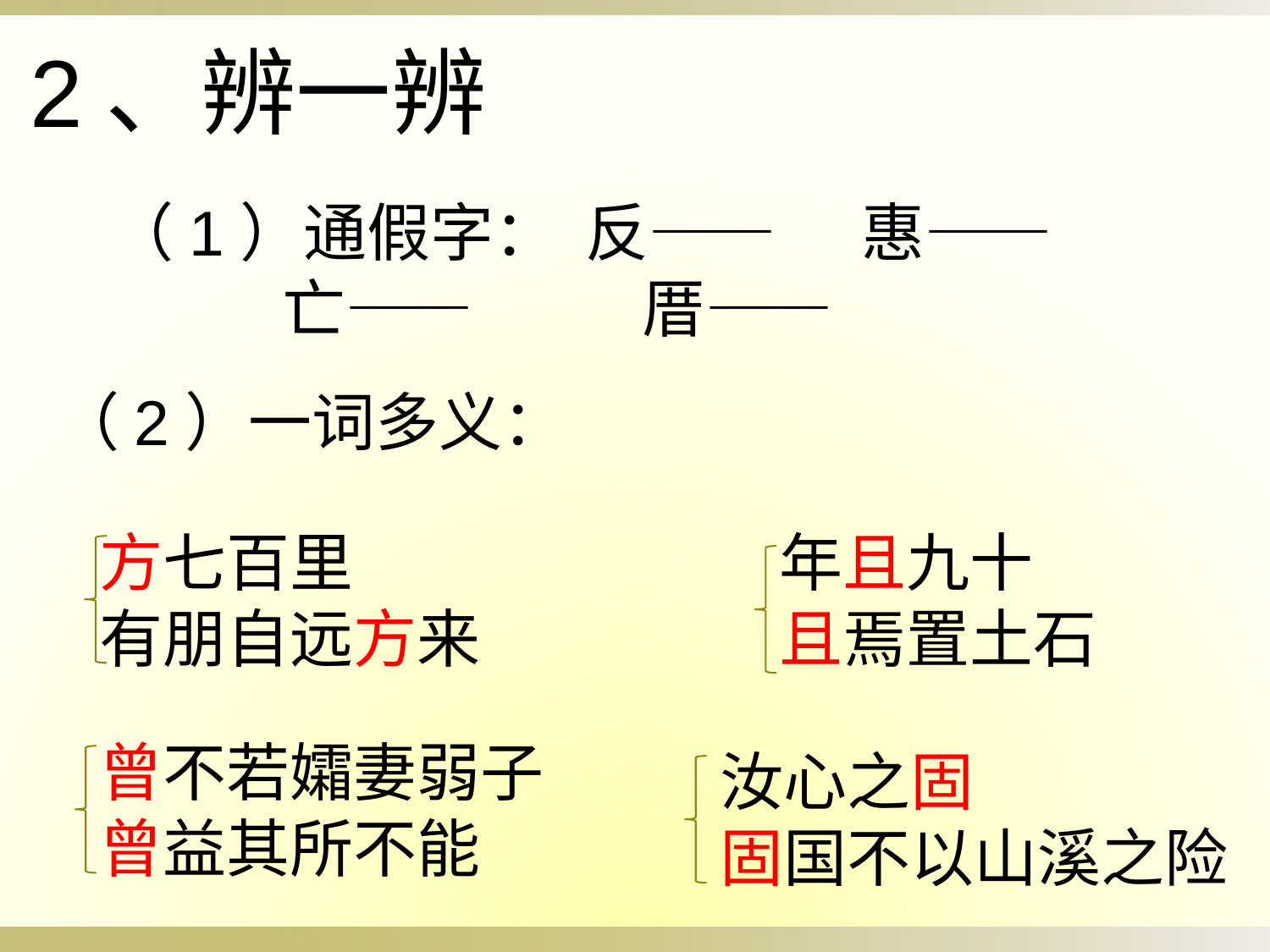

2、辨一辨
（1）通假字：  反——      惠——
           亡——            厝——
（2）一词多义：
方七百里
有朋自远方来
年且九十
且焉置土石

曾不若孀妻弱子
曾益其所不能
汝心之固
固国不以山溪之险